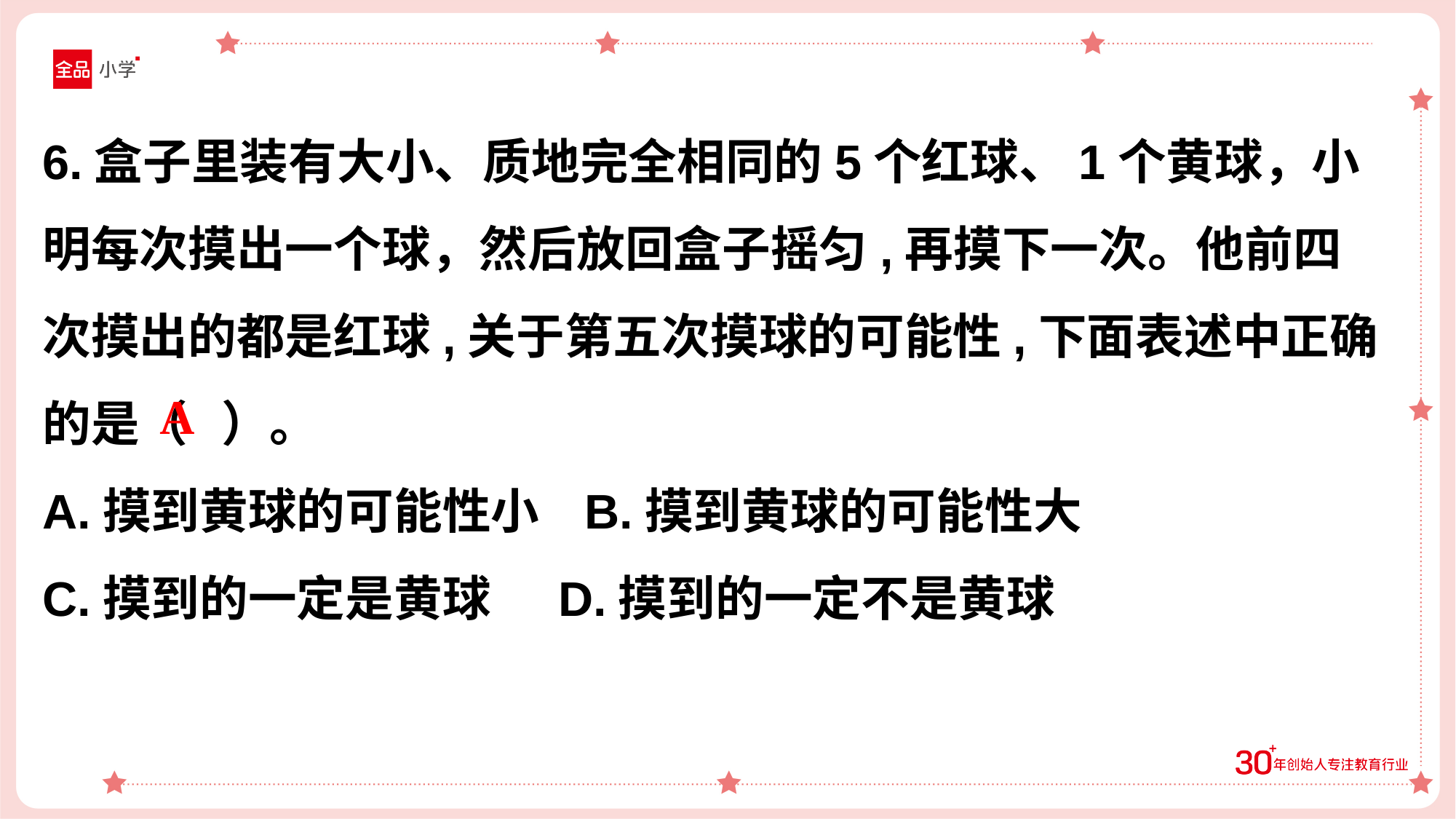

6.盒子里装有大小、质地完全相同的5个红球、1个黄球，小明每次摸出一个球，然后放回盒子摇匀,再摸下一次。他前四次摸出的都是红球,关于第五次摸球的可能性,下面表述中正确的是（   ）。
A.摸到黄球的可能性小   B.摸到黄球的可能性大
C.摸到的一定是黄球     D.摸到的一定不是黄球
A